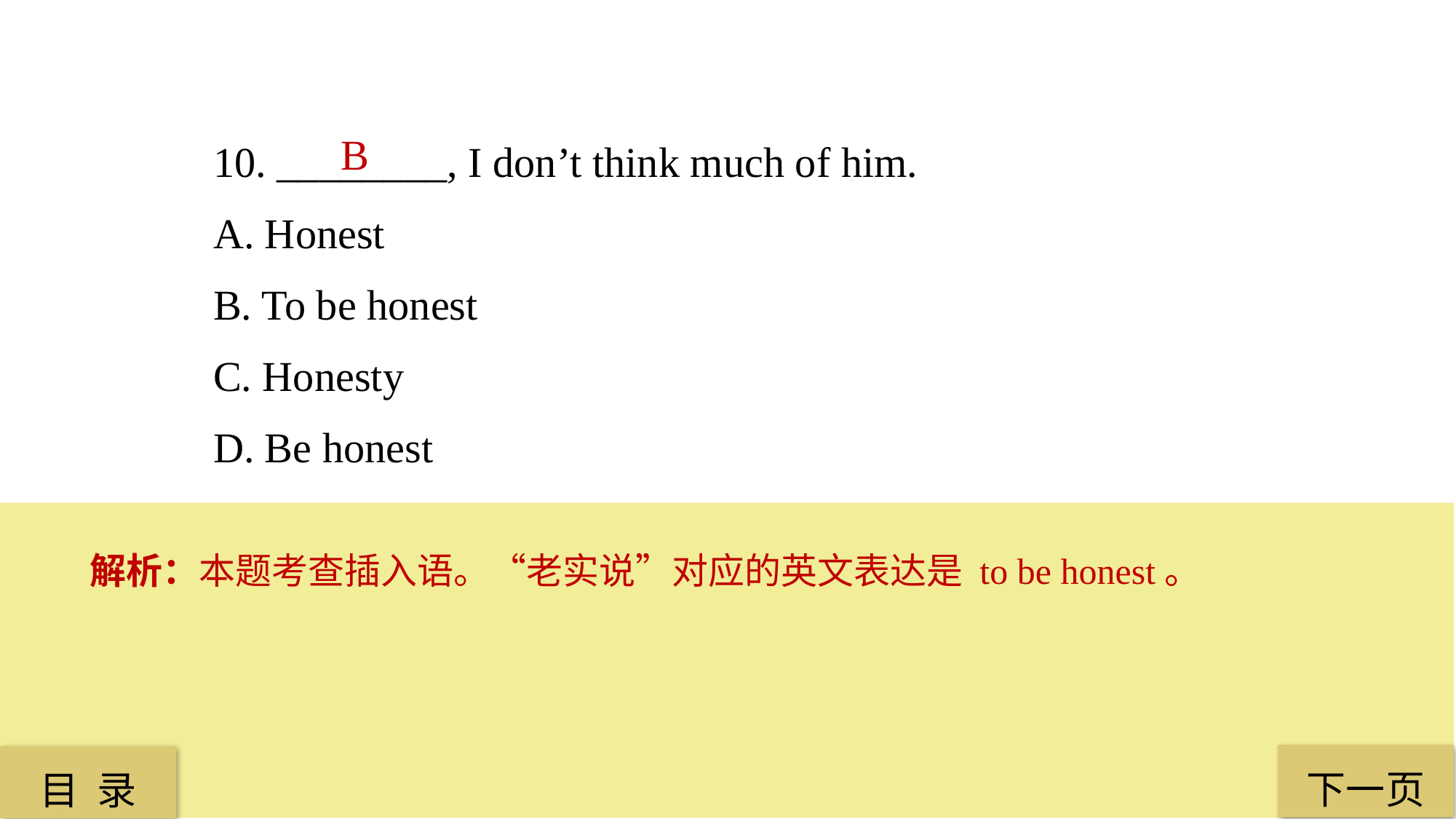

10. ________, I don’t think much of him.
A. Honest
B. To be honest
C. Honesty
D. Be honest
B
解析：本题考查插入语。“老实说”对应的英文表达是 to be honest。